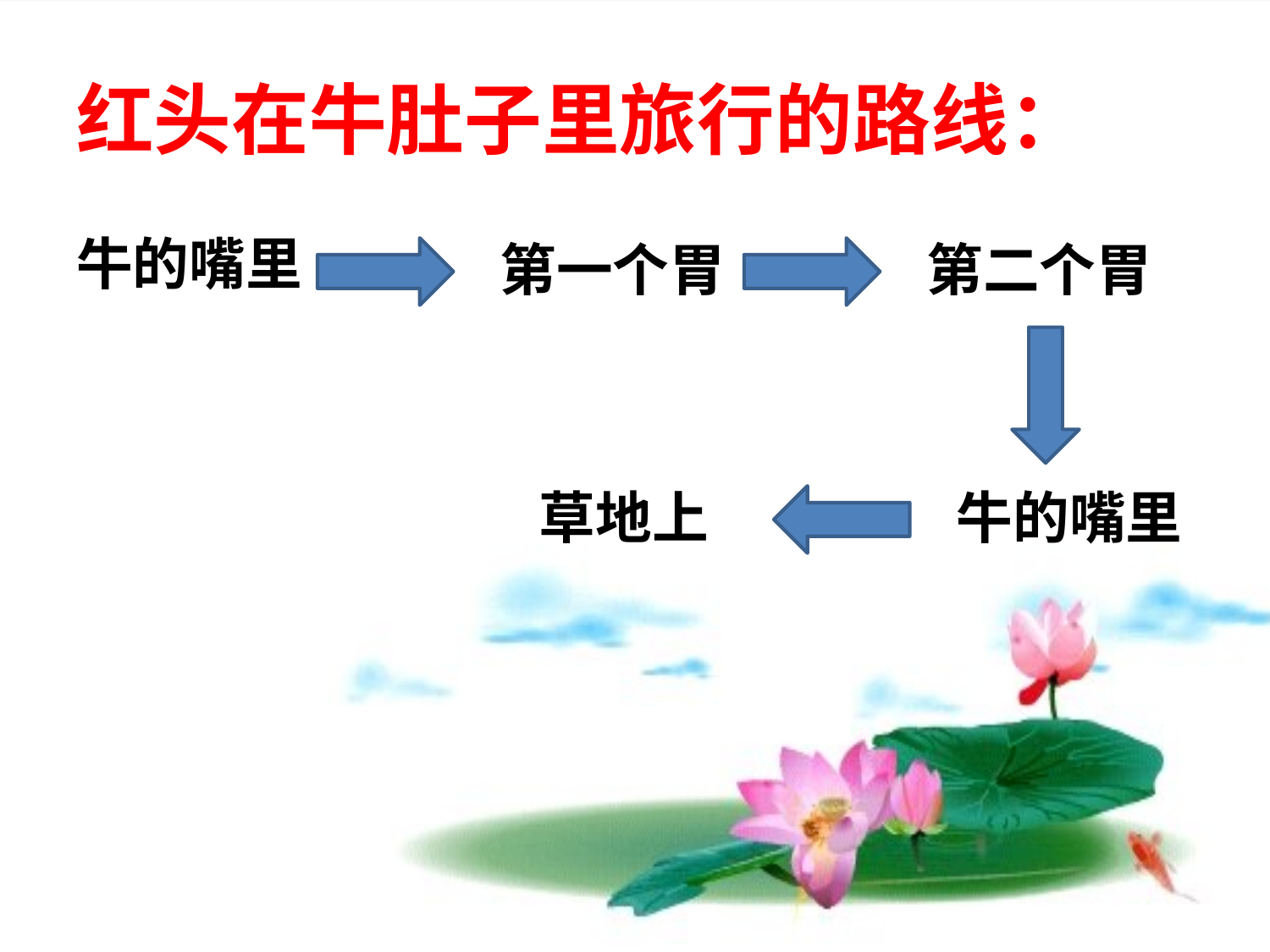

# 红头在牛肚子里旅行的路线：
牛的嘴里
第一个胃
第二个胃

草地上
牛的嘴里